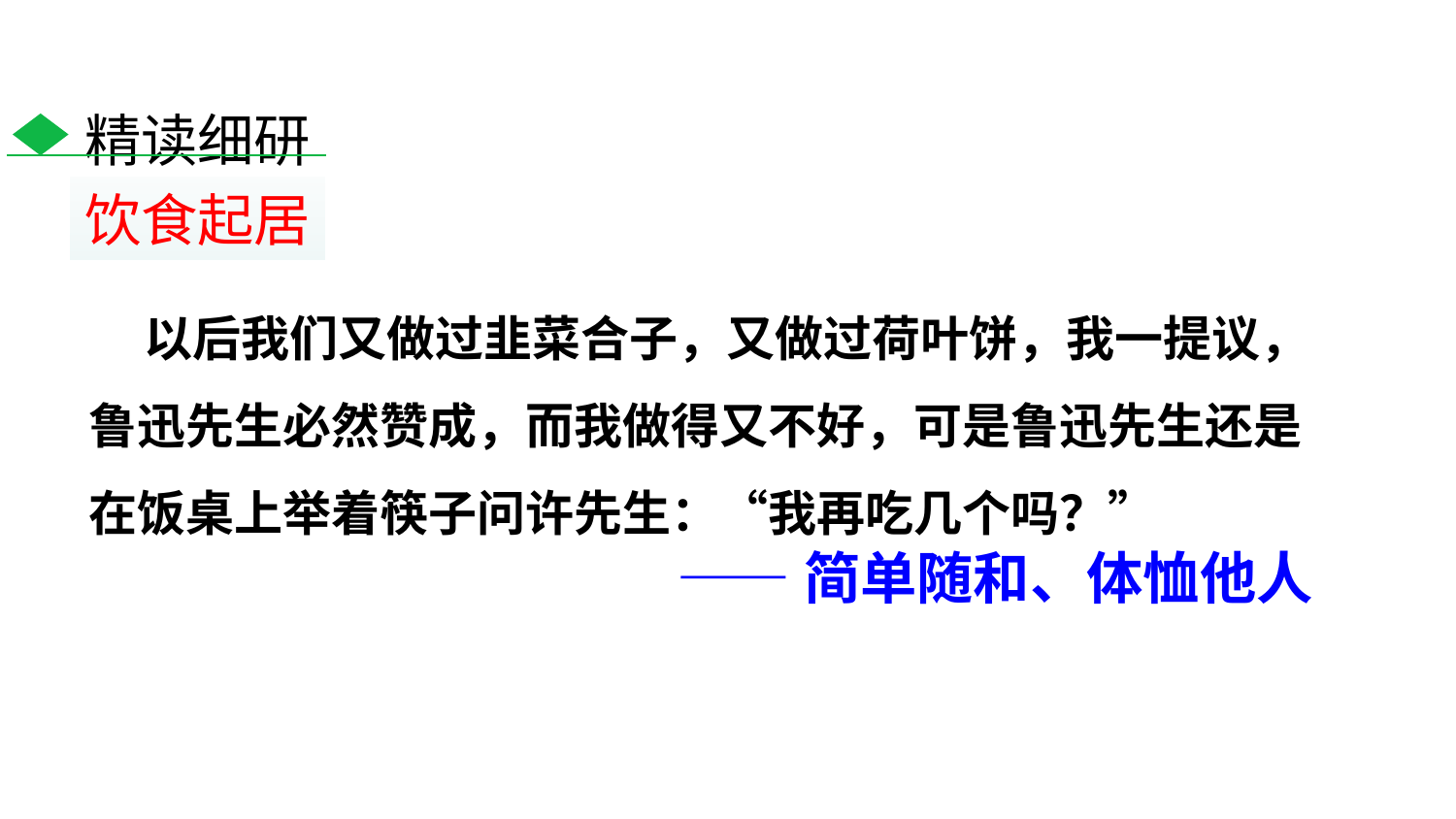

精读细研

饮食起居
    以后我们又做过韭菜合子，又做过荷叶饼，我一提议，鲁迅先生必然赞成，而我做得又不好，可是鲁迅先生还是在饭桌上举着筷子问许先生：“我再吃几个吗？”
——简单随和、体恤他人